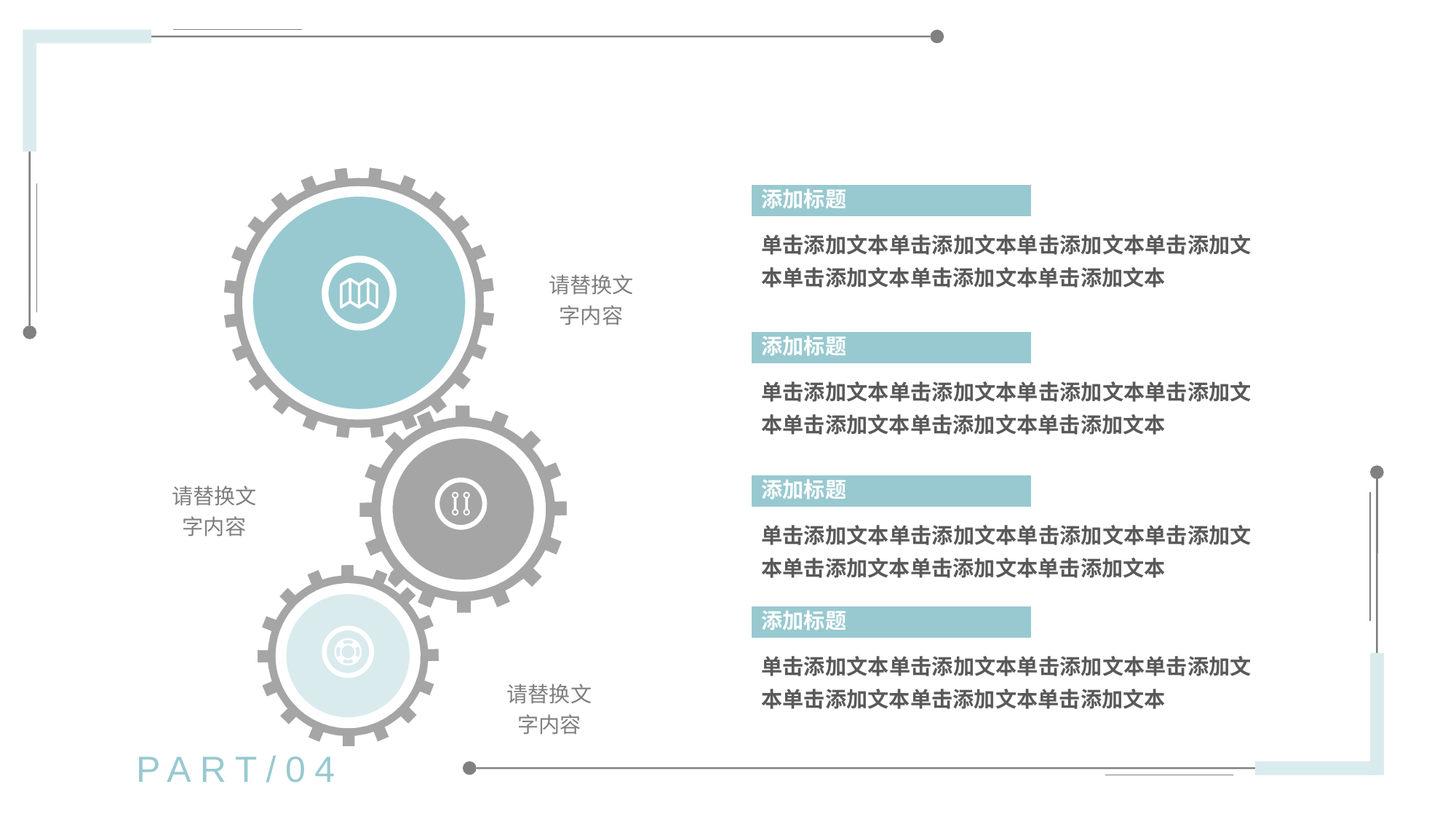

添加标题
单击添加文本单击添加文本单击添加文本单击添加文本单击添加文本单击添加文本单击添加文本

请替换文字内容

添加标题
单击添加文本单击添加文本单击添加文本单击添加文本单击添加文本单击添加文本单击添加文本

请替换文字内容
添加标题
单击添加文本单击添加文本单击添加文本单击添加文本单击添加文本单击添加文本单击添加文本

添加标题
单击添加文本单击添加文本单击添加文本单击添加文本单击添加文本单击添加文本单击添加文本

请替换文字内容
PART/04